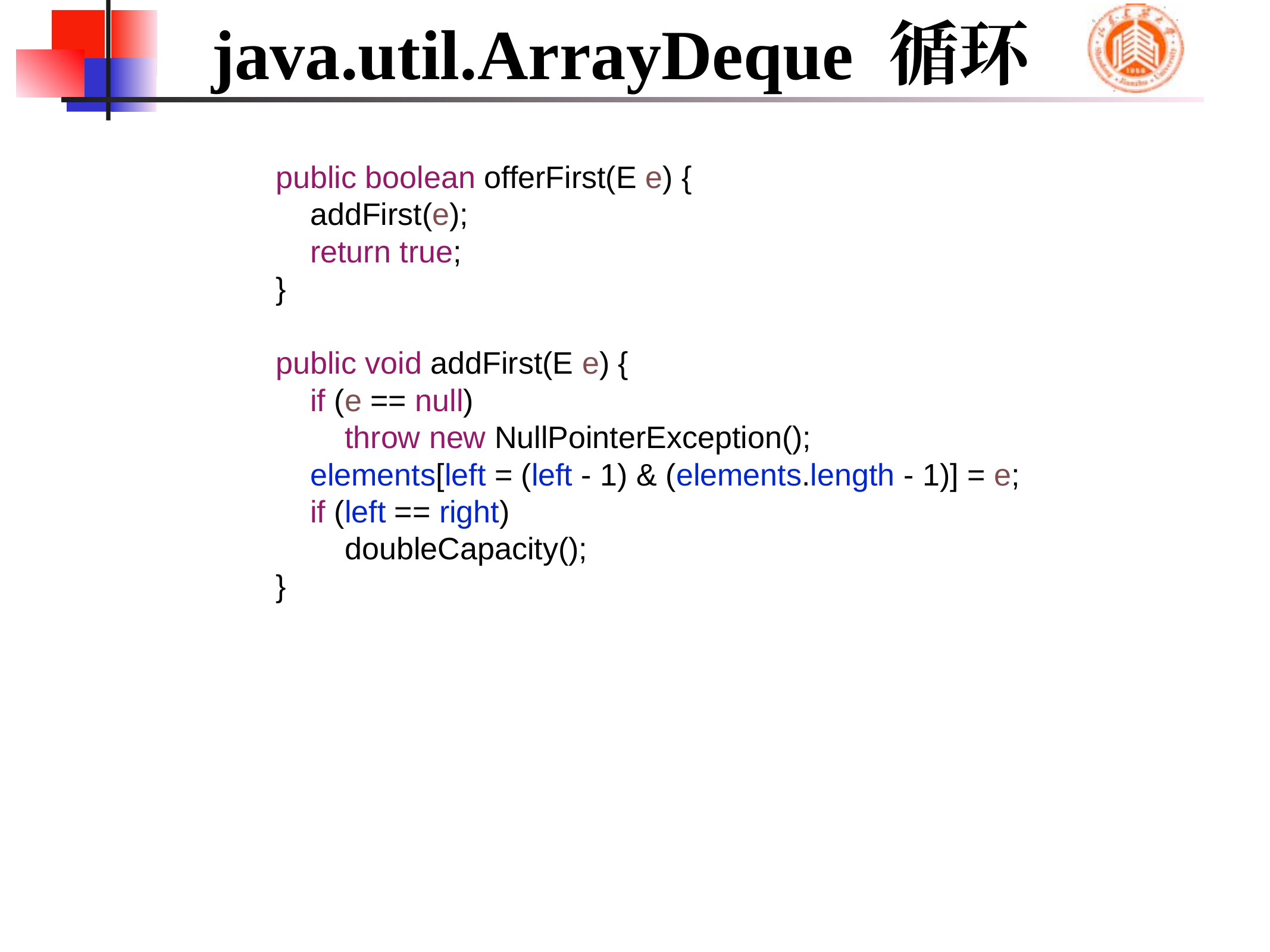

# java.util.ArrayDeque 循环
    public boolean offerFirst(E e) {
        addFirst(e);
        return true;
    }

    public void addFirst(E e) {
        if (e == null)
            throw new NullPointerException();
        elements[left = (left - 1) & (elements.length - 1)] = e;
        if (left == right)
            doubleCapacity();
    }